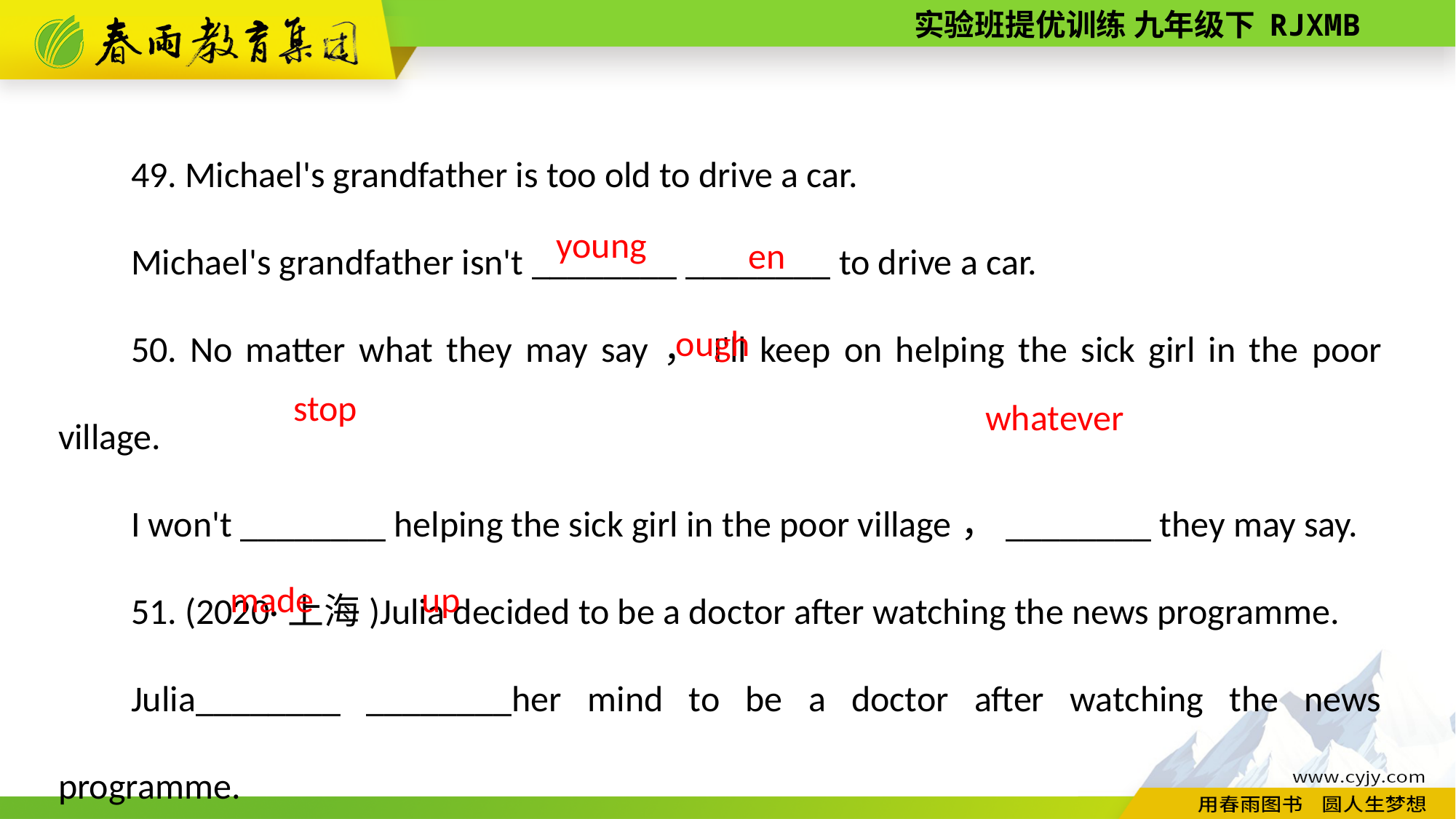

49. Michael's grandfather is too old to drive a car.
Michael's grandfather isn't ________ ________ to drive a car.
50. No matter what they may say，I'll keep on helping the sick girl in the poor village.
I won't ________ helping the sick girl in the poor village，________ they may say.
51. (2020·上海)Julia decided to be a doctor after watching the news programme.
Julia________ ________her mind to be a doctor after watching the news programme.
enough
young
stop
whatever
up
made